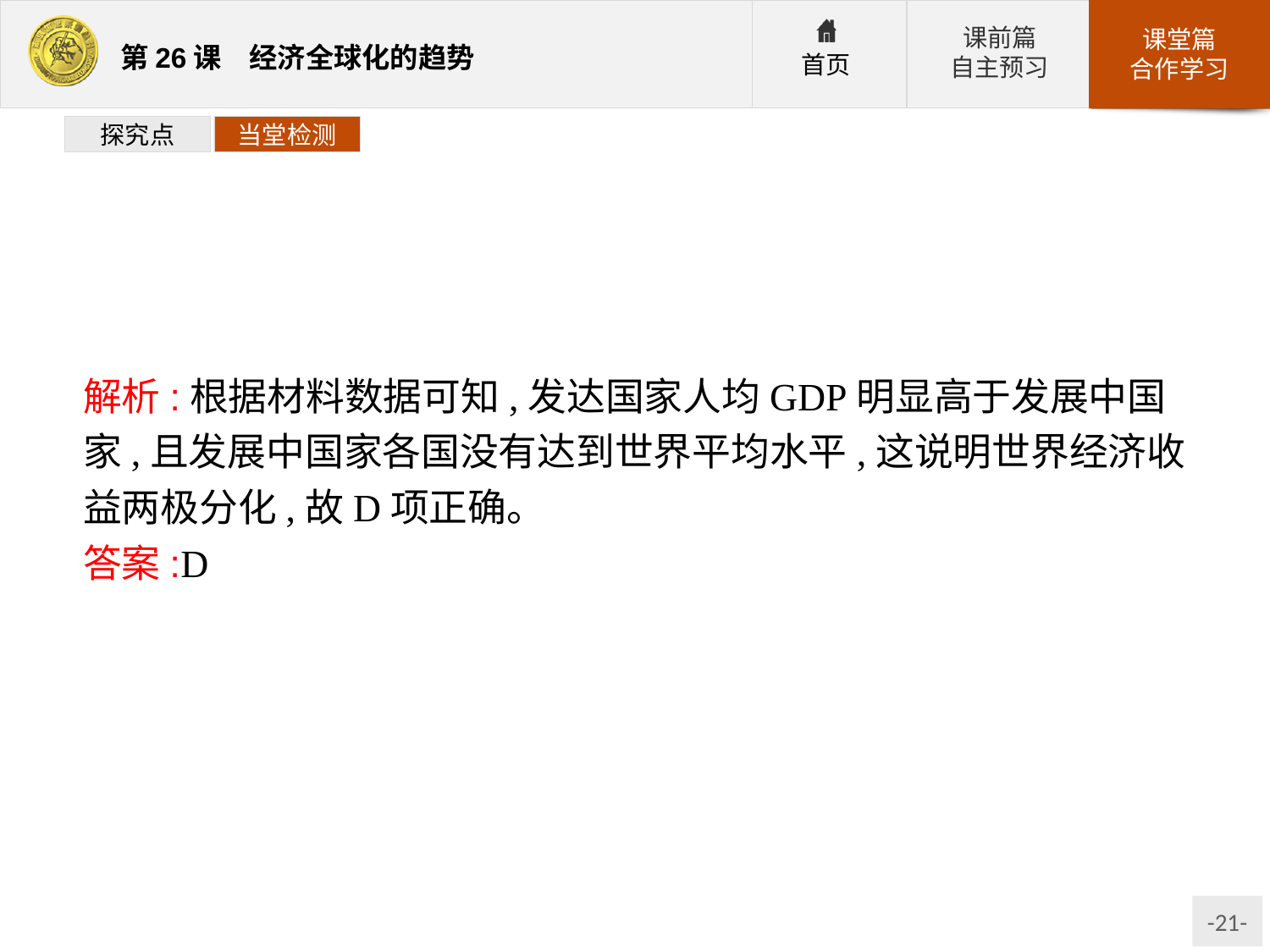

探究点
当堂检测
解析:根据材料数据可知,发达国家人均GDP明显高于发展中国家,且发展中国家各国没有达到世界平均水平,这说明世界经济收益两极分化,故D项正确。
答案:D